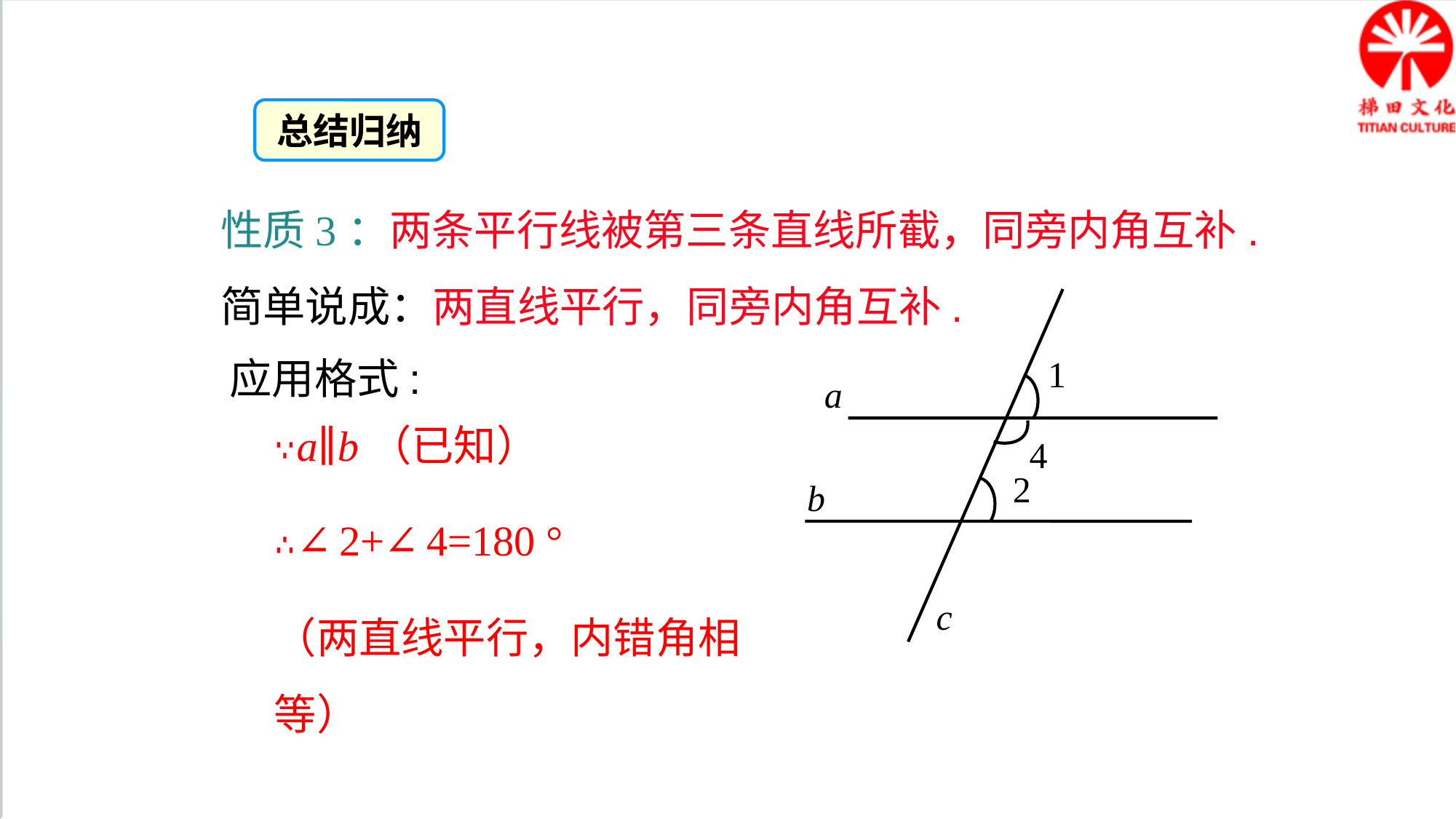

总结归纳
性质3：两条平行线被第三条直线所截，同旁内角互补.
简单说成：两直线平行，同旁内角互补.

1
a

2
b

c

4
应用格式:
∵a∥b（已知）
∴∠2+∠4=180 °
（两直线平行，内错角相等）